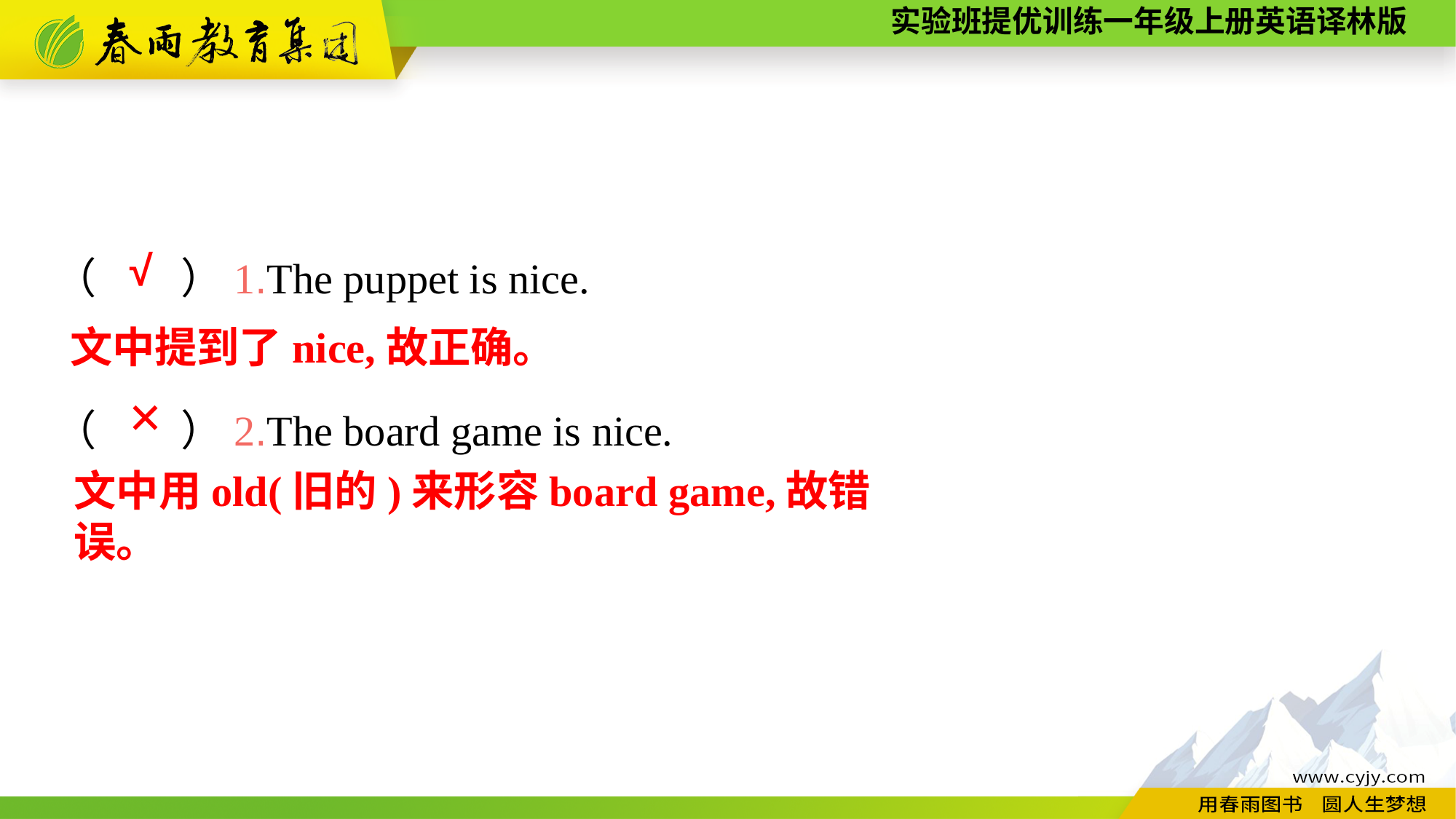

（　　）1.The puppet is nice.

（　　）2.The board game is nice.
√
文中提到了nice,故正确。
✕
文中用old(旧的)来形容board game,故错误。